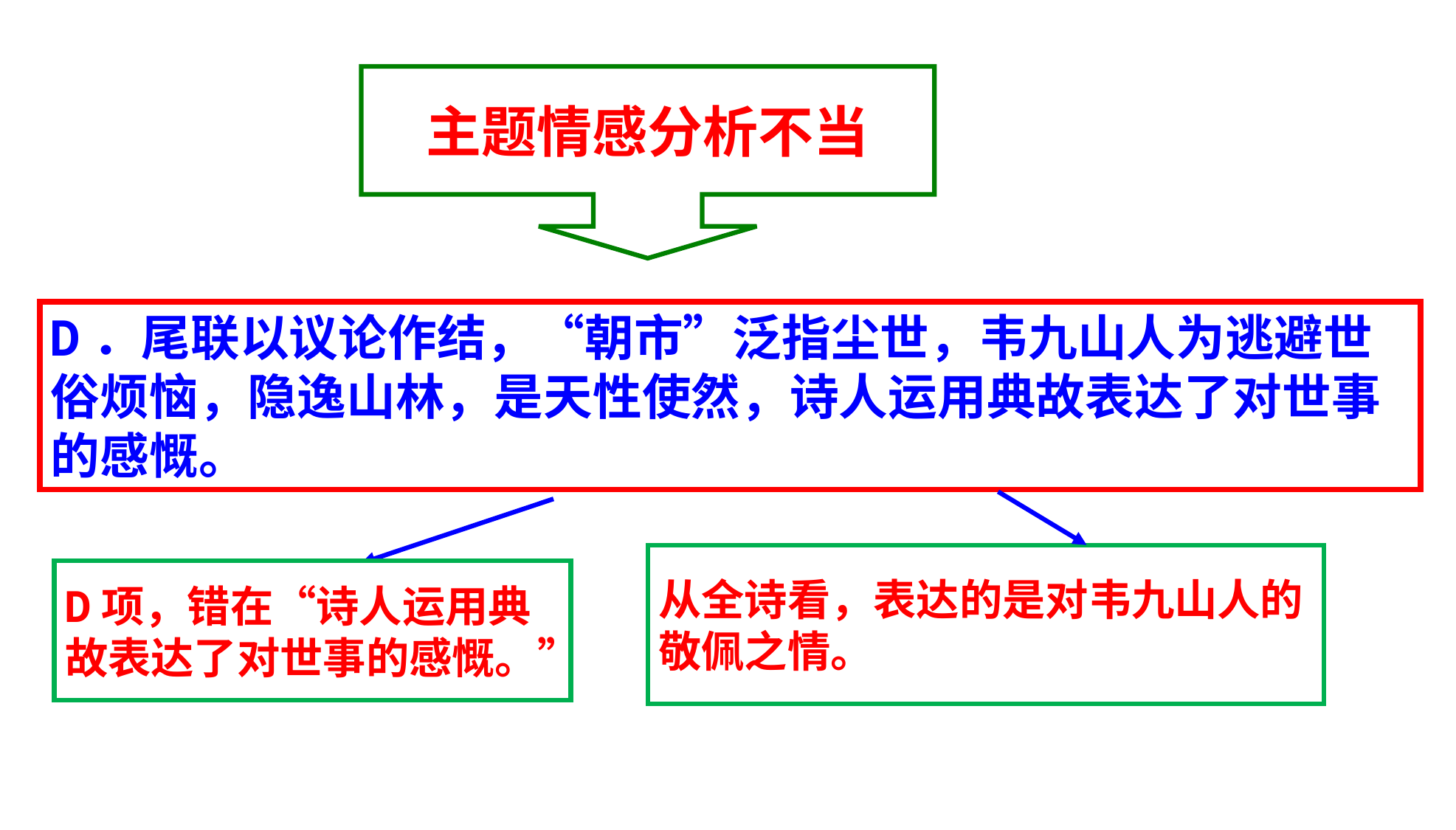

主题情感分析不当
D．尾联以议论作结，“朝市”泛指尘世，韦九山人为逃避世俗烦恼，隐逸山林，是天性使然，诗人运用典故表达了对世事的感慨。

从全诗看，表达的是对韦九山人的
敬佩之情。
D项，错在“诗人运用典
故表达了对世事的感慨。”